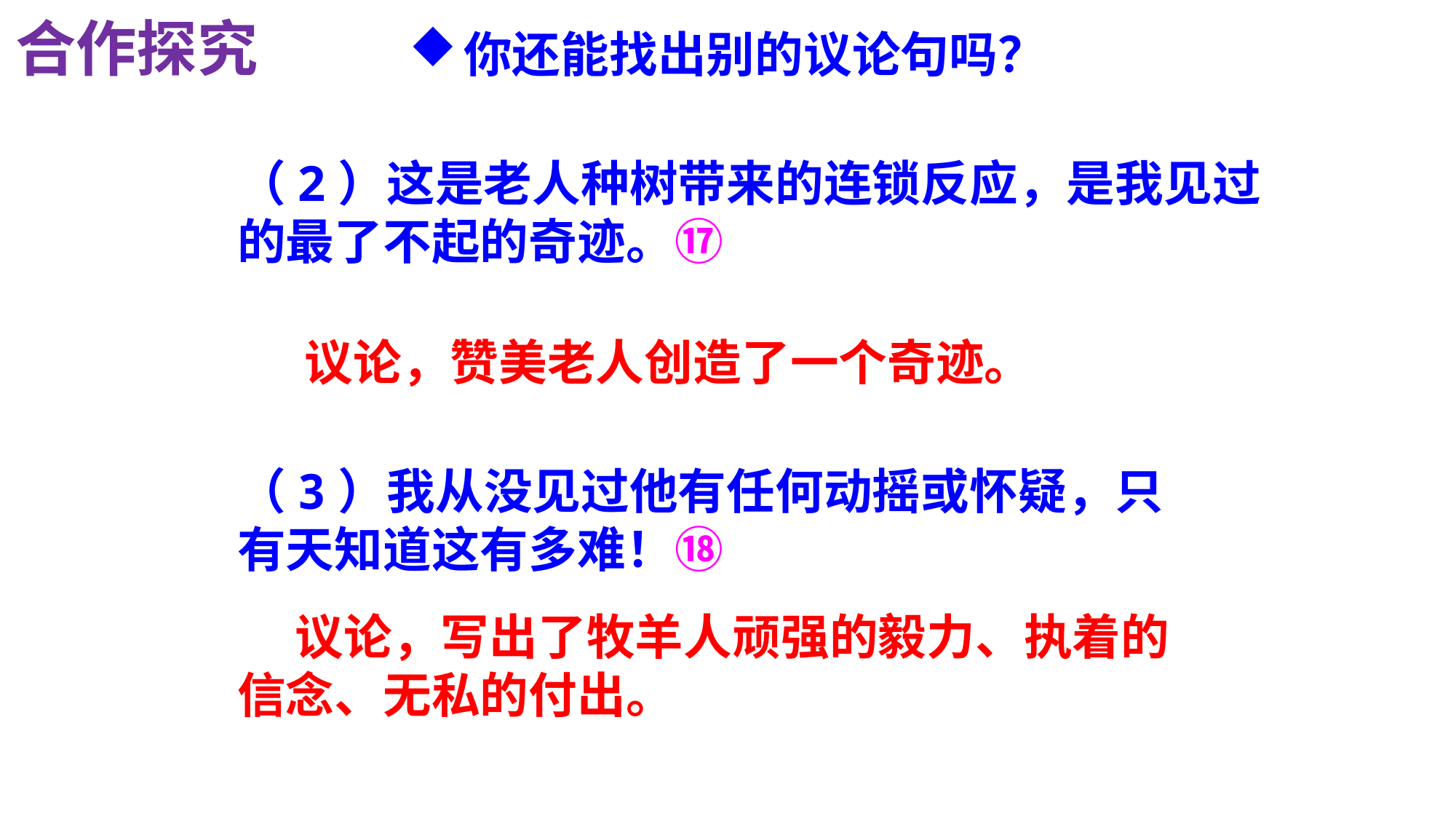

合作探究
你还能找出别的议论句吗？
（2）这是老人种树带来的连锁反应，是我见过的最了不起的奇迹。⑰

     议论，赞美老人创造了一个奇迹。
（3）我从没见过他有任何动摇或怀疑，只有天知道这有多难！⑱
      议论，写出了牧羊人顽强的毅力、执着的信念、无私的付出。